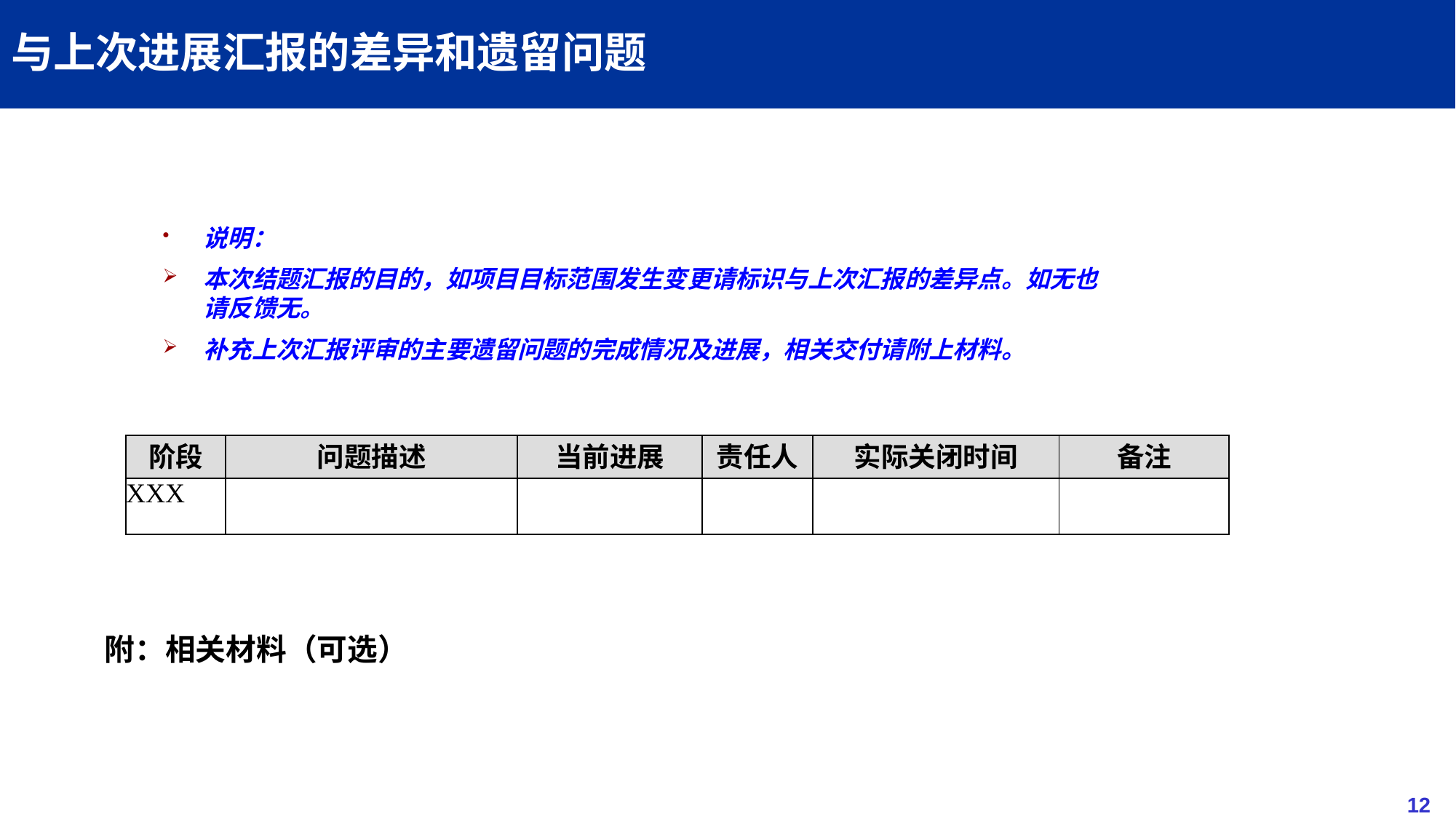

# 与上次进展汇报的差异和遗留问题

说明：
本次结题汇报的目的，如项目目标范围发生变更请标识与上次汇报的差异点。如无也请反馈无。
补充上次汇报评审的主要遗留问题的完成情况及进展，相关交付请附上材料。

| 阶段 | 问题描述 | 当前进展 | 责任人 | 实际关闭时间 | 备注 |
| --- | --- | --- | --- | --- | --- |
| XXX |  |  |  |  |  |
附：相关材料（可选）